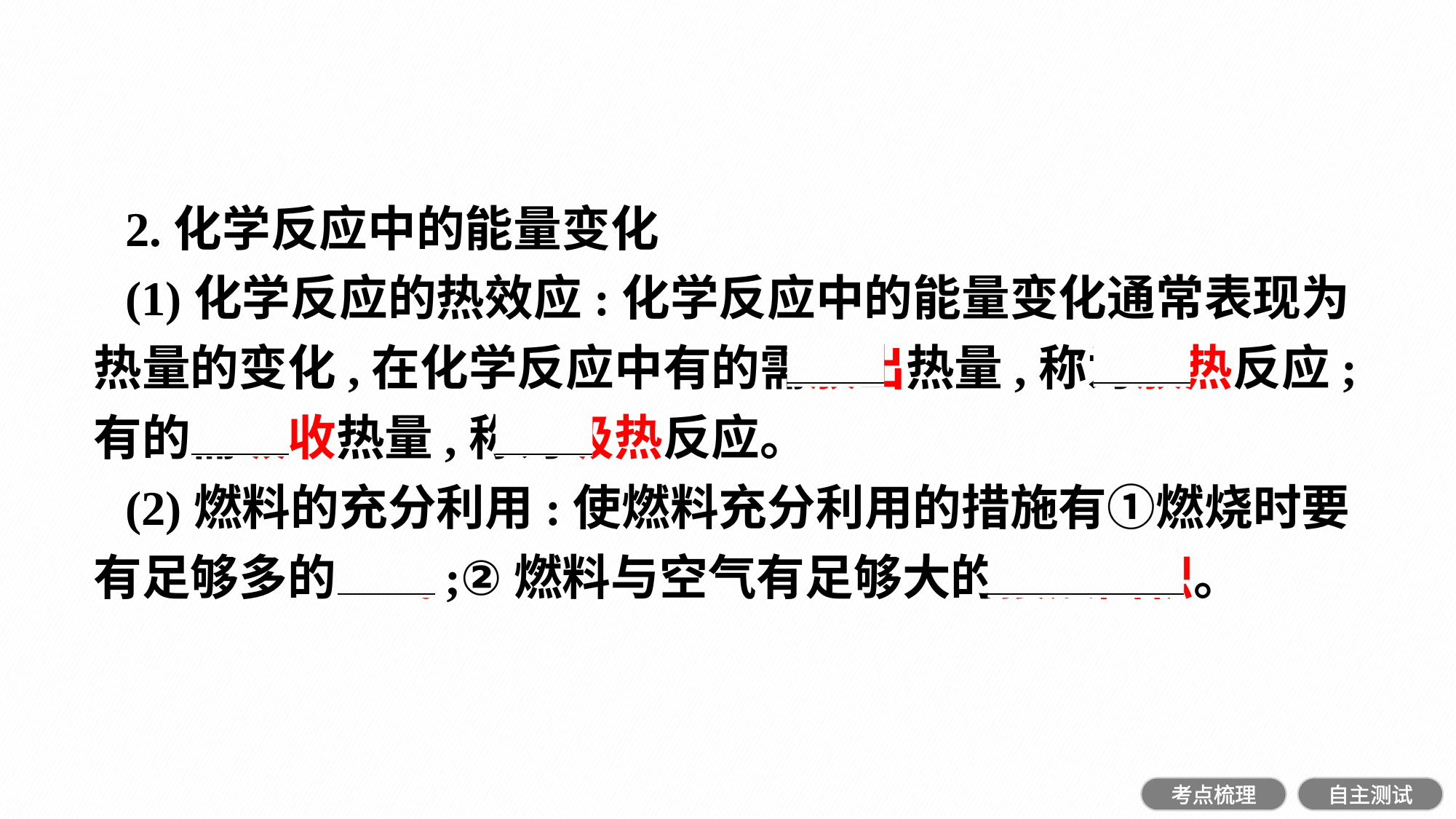

2.化学反应中的能量变化
(1)化学反应的热效应:化学反应中的能量变化通常表现为热量的变化,在化学反应中有的需放出热量,称为放热反应;有的需吸收热量,称为吸热反应。
(2)燃料的充分利用:使燃料充分利用的措施有①燃烧时要有足够多的空气;②燃料与空气有足够大的接触面积。